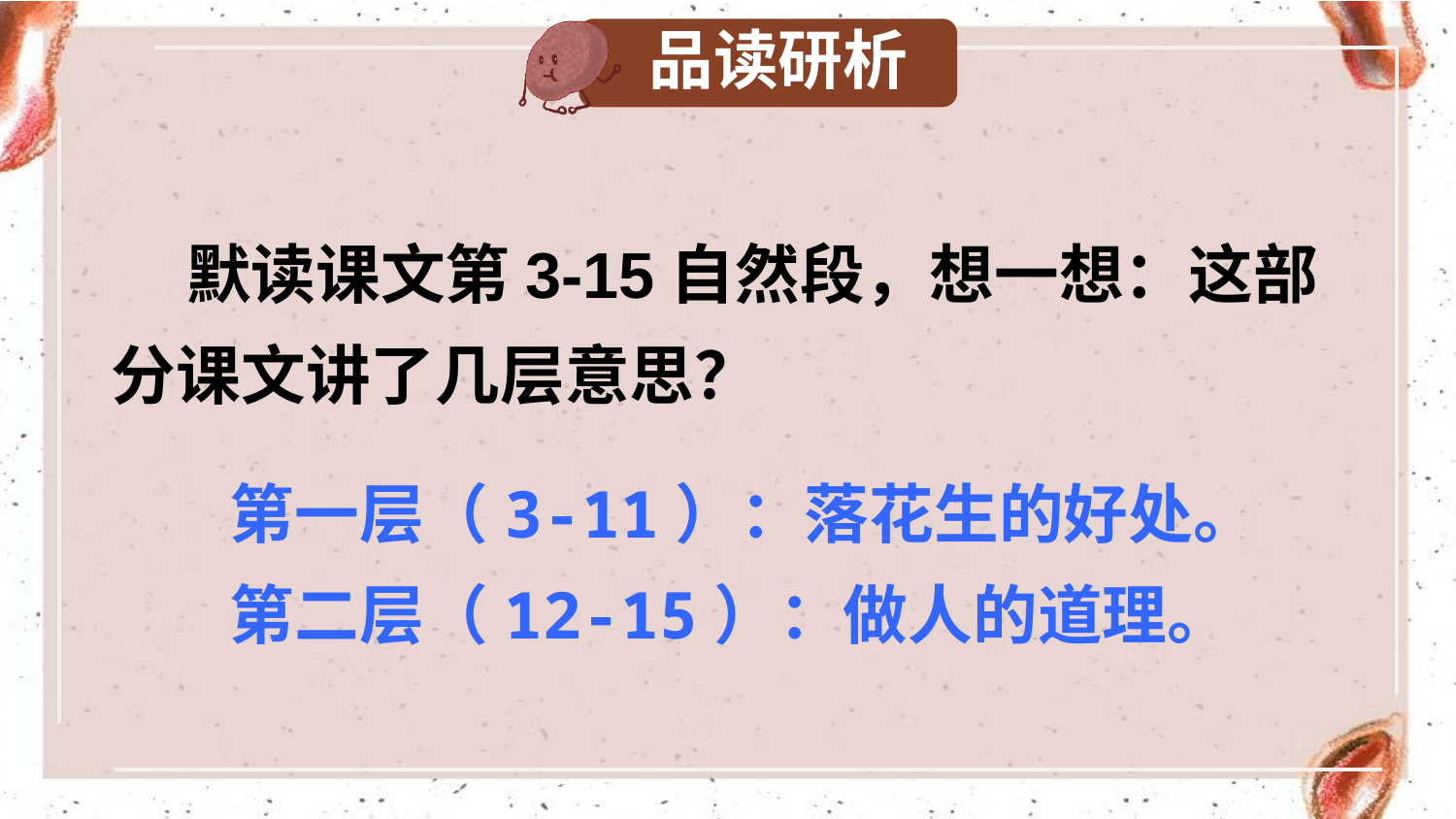

品读研析
    默读课文第3-15自然段，想一想：这部分课文讲了几层意思？
第一层（3-11）：落花生的好处。
第二层（12-15）：做人的道理。